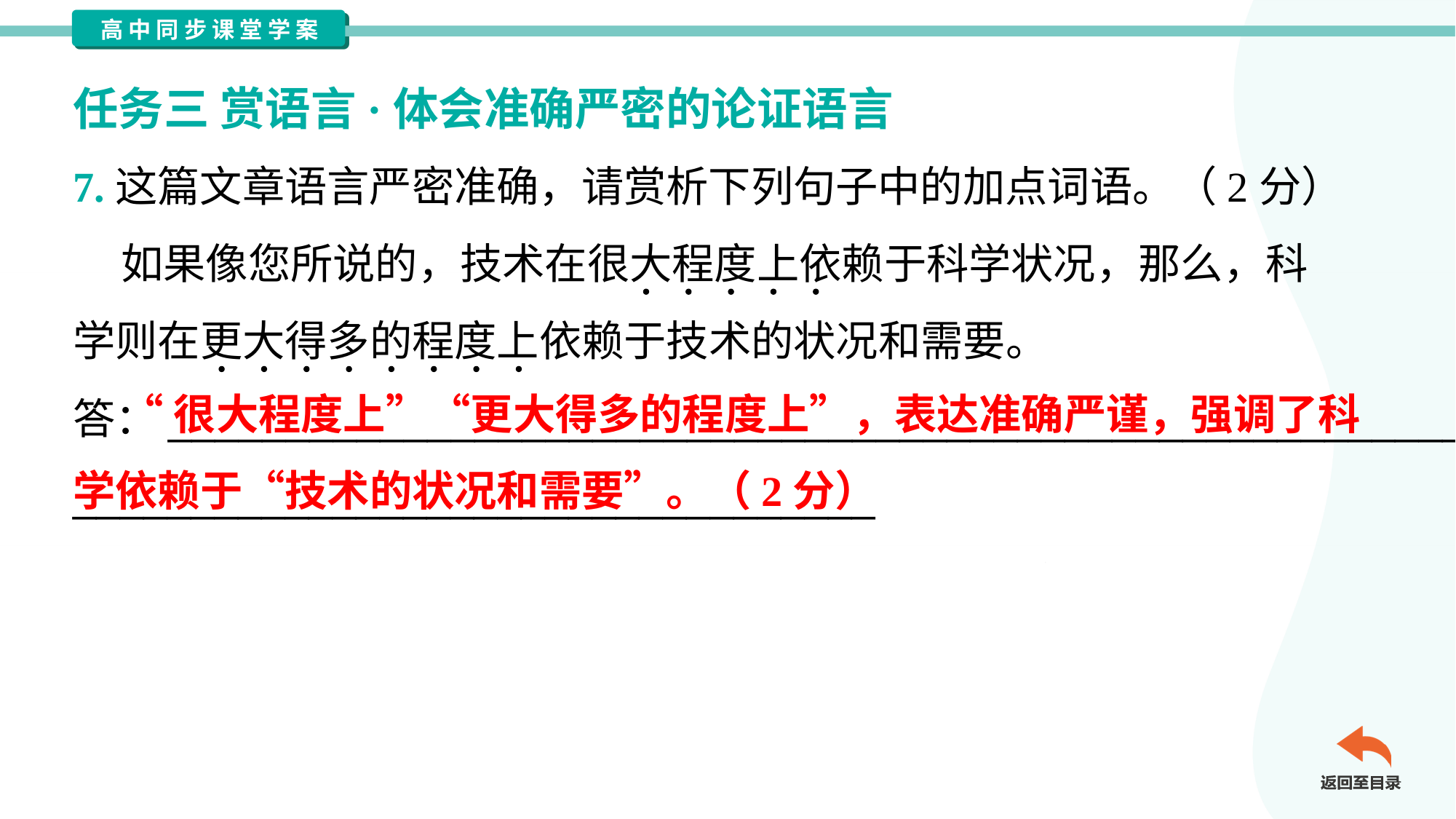

任务三 赏语言·体会准确严密的论证语言
7.这篇文章语言严密准确，请赏析下列句子中的加点词语。（2分）
    如果像您所说的，技术在很大程度上依赖于科学状况，那么，科
学则在更大得多的程度上依赖于技术的状况和需要。
答：_________________________________________________________
__________________________________

     “很大程度上”“更大得多的程度上”，表达准确严谨，强调了科学依赖于“技术的状况和需要”。（2分）